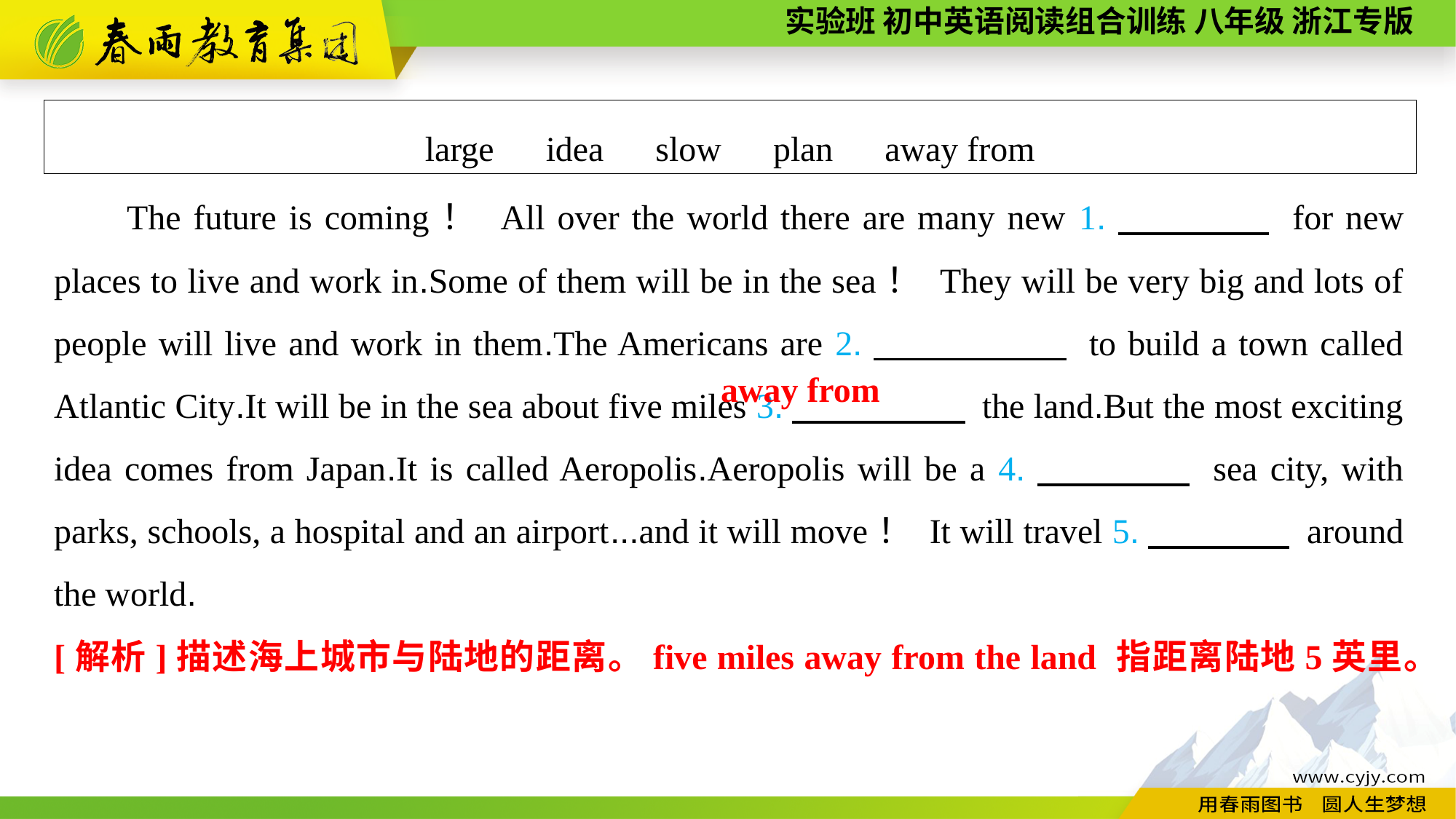

large　idea　slow　plan　away from
The future is coming！ All over the world there are many new 1.　　　　 for new places to live and work in.Some of them will be in the sea！ They will be very big and lots of people will live and work in them.The Americans are 2.　　　    　 to build a town called Atlantic City.It will be in the sea about five miles 3.　　    　　 the land.But the most exciting idea comes from Japan.It is called Aeropolis.Aeropolis will be a 4.　　　　 sea city, with parks, schools, a hospital and an airport...and it will move！ It will travel 5.　　　　 around the world.
away from
[解析]描述海上城市与陆地的距离。five miles away from the land 指距离陆地5英里。